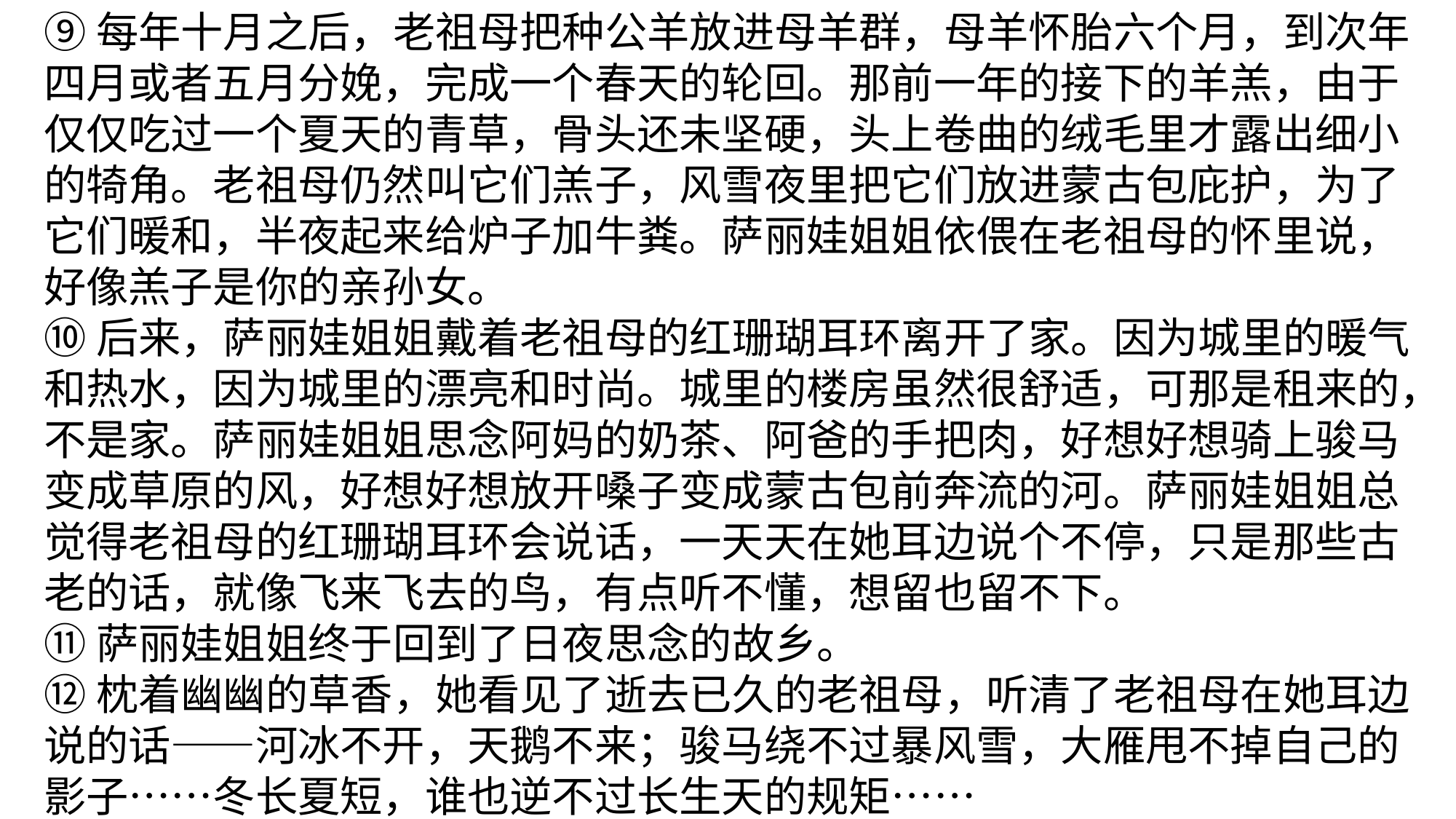

⑨每年十月之后，老祖母把种公羊放进母羊群，母羊怀胎六个月，到次年四月或者五月分娩，完成一个春天的轮回。那前一年的接下的羊羔，由于仅仅吃过一个夏天的青草，骨头还未坚硬，头上卷曲的绒毛里才露出细小的犄角。老祖母仍然叫它们羔子，风雪夜里把它们放进蒙古包庇护，为了它们暖和，半夜起来给炉子加牛粪。萨丽娃姐姐依偎在老祖母的怀里说，好像羔子是你的亲孙女。
⑩后来，萨丽娃姐姐戴着老祖母的红珊瑚耳环离开了家。因为城里的暖气和热水，因为城里的漂亮和时尚。城里的楼房虽然很舒适，可那是租来的，不是家。萨丽娃姐姐思念阿妈的奶茶、阿爸的手把肉，好想好想骑上骏马变成草原的风，好想好想放开嗓子变成蒙古包前奔流的河。萨丽娃姐姐总觉得老祖母的红珊瑚耳环会说话，一天天在她耳边说个不停，只是那些古老的话，就像飞来飞去的鸟，有点听不懂，想留也留不下。
⑪萨丽娃姐姐终于回到了日夜思念的故乡。
⑫枕着幽幽的草香，她看见了逝去已久的老祖母，听清了老祖母在她耳边说的话——河冰不开，天鹅不来；骏马绕不过暴风雪，大雁甩不掉自己的影子……冬长夏短，谁也逆不过长生天的规矩……